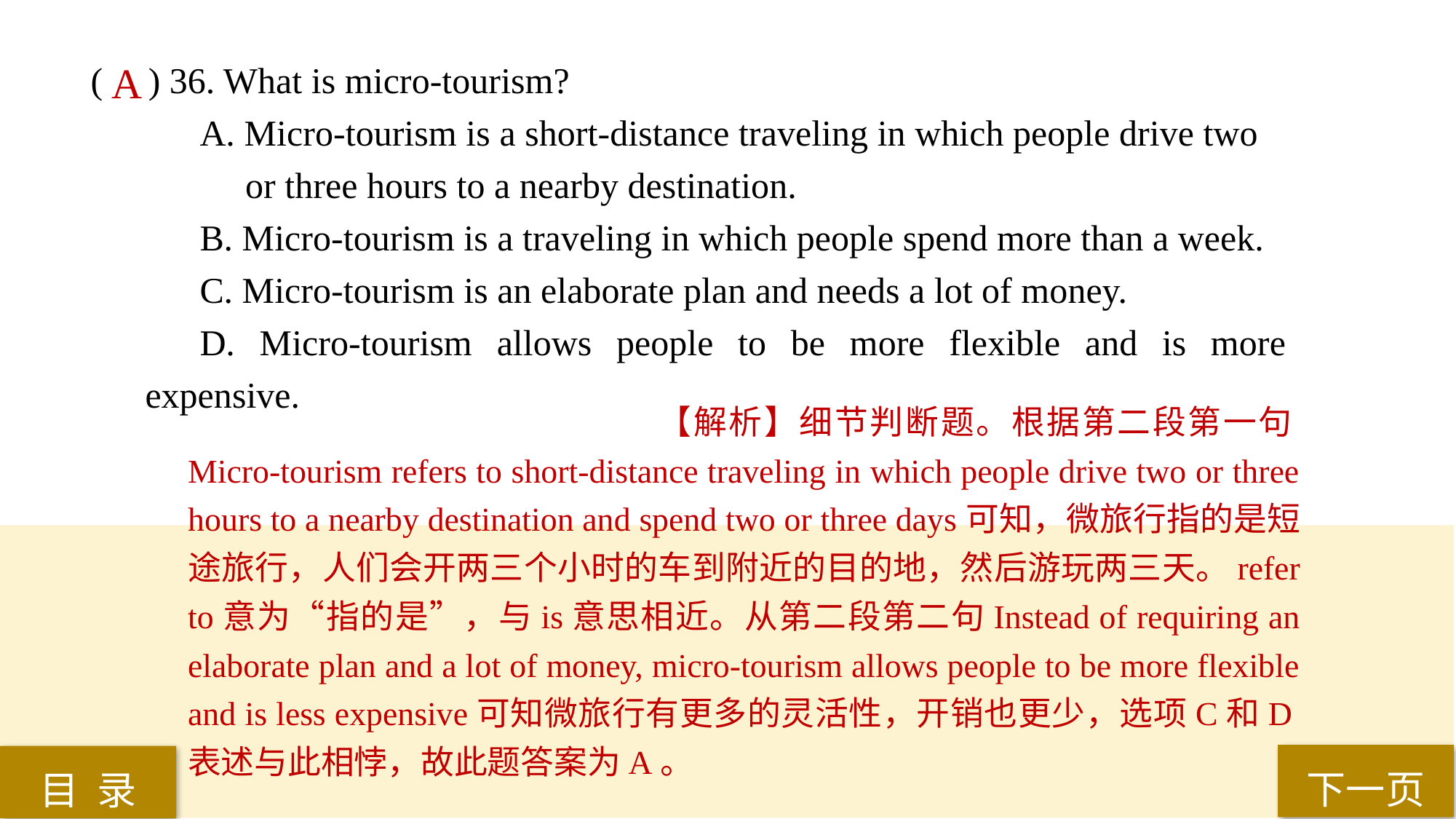

(     ) 36. What is micro-tourism?
A. Micro-tourism is a short-distance traveling in which people drive two
     or three hours to a nearby destination.
B. Micro-tourism is a traveling in which people spend more than a week.
C. Micro-tourism is an elaborate plan and needs a lot of money.
D. Micro-tourism allows people to be more flexible and is more expensive.
A
【解析】细节判断题。根据第二段第一句Micro-tourism refers to short-distance traveling in which people drive two or three hours to a nearby destination and spend two or three days可知，微旅行指的是短途旅行，人们会开两三个小时的车到附近的目的地，然后游玩两三天。refer to意为“指的是”，与is意思相近。从第二段第二句Instead of requiring an elaborate plan and a lot of money, micro-tourism allows people to be more flexible and is less expensive可知微旅行有更多的灵活性，开销也更少，选项C和D表述与此相悖，故此题答案为A。